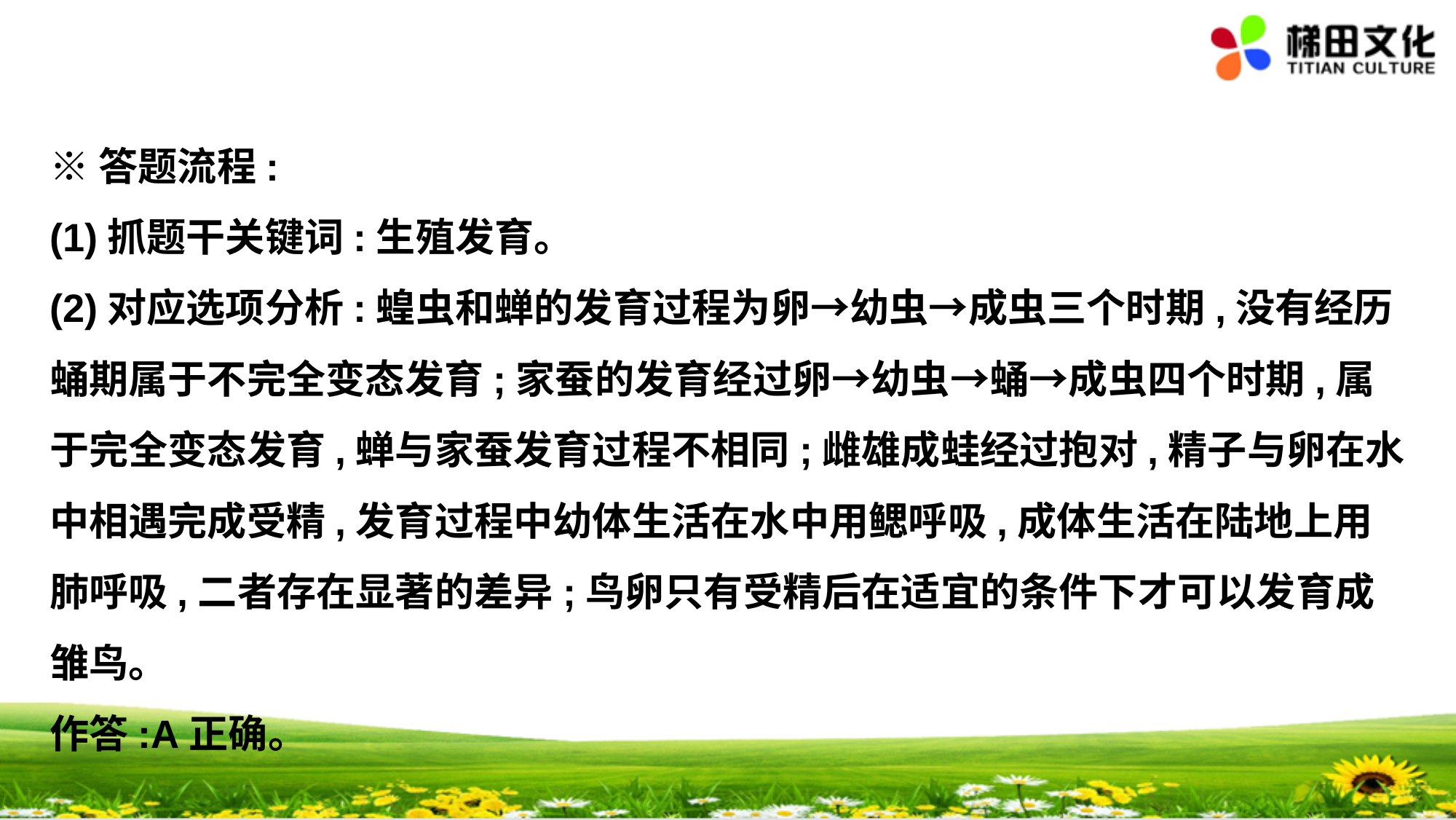

※答题流程:
(1)抓题干关键词:生殖发育。
(2)对应选项分析:蝗虫和蝉的发育过程为卵→幼虫→成虫三个时期,没有经历蛹期属于不完全变态发育;家蚕的发育经过卵→幼虫→蛹→成虫四个时期,属于完全变态发育,蝉与家蚕发育过程不相同;雌雄成蛙经过抱对,精子与卵在水中相遇完成受精,发育过程中幼体生活在水中用鳃呼吸,成体生活在陆地上用肺呼吸,二者存在显著的差异;鸟卵只有受精后在适宜的条件下才可以发育成雏鸟。
作答:A正确。